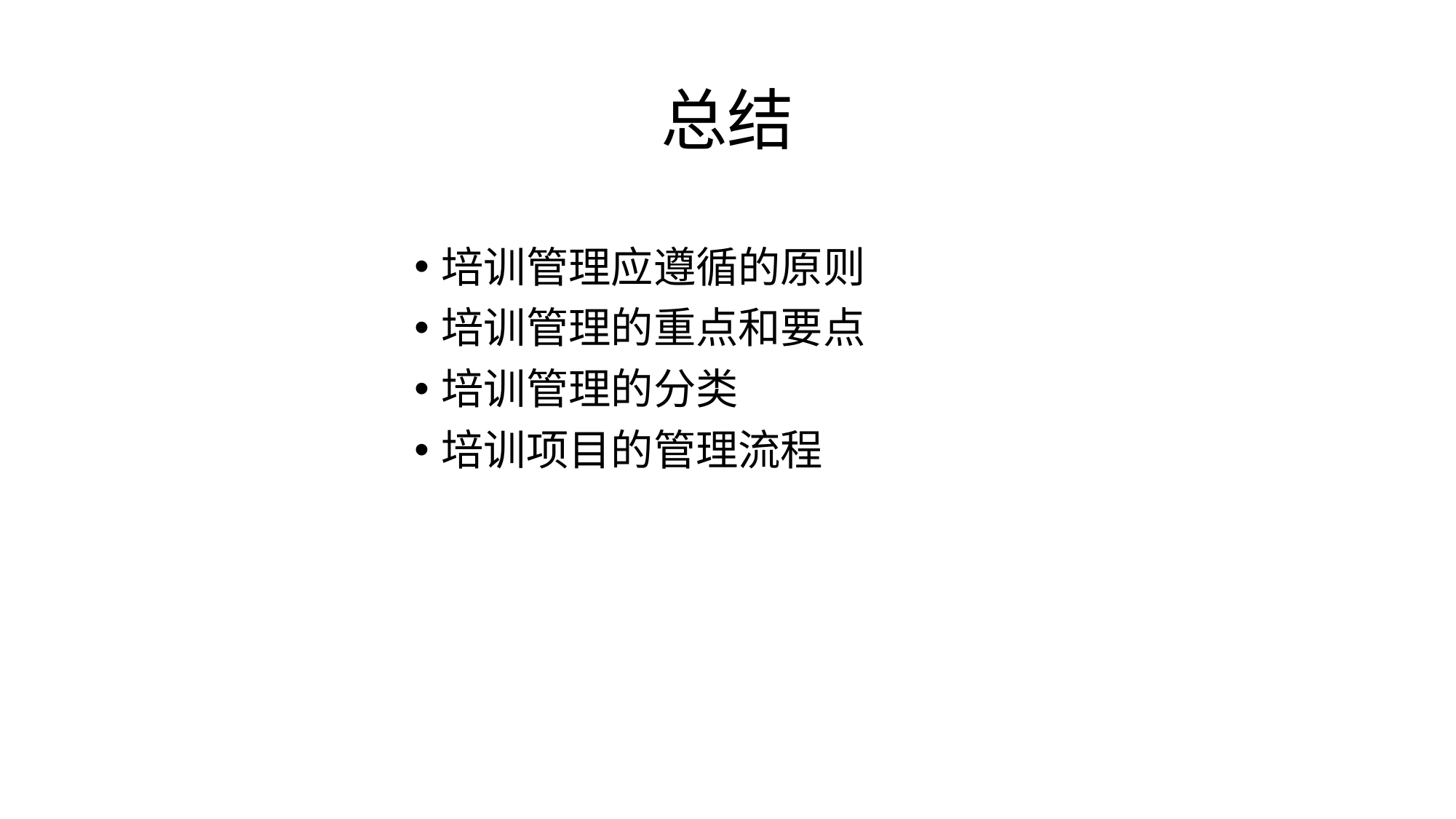

# 总结
培训管理应遵循的原则
培训管理的重点和要点
培训管理的分类
培训项目的管理流程